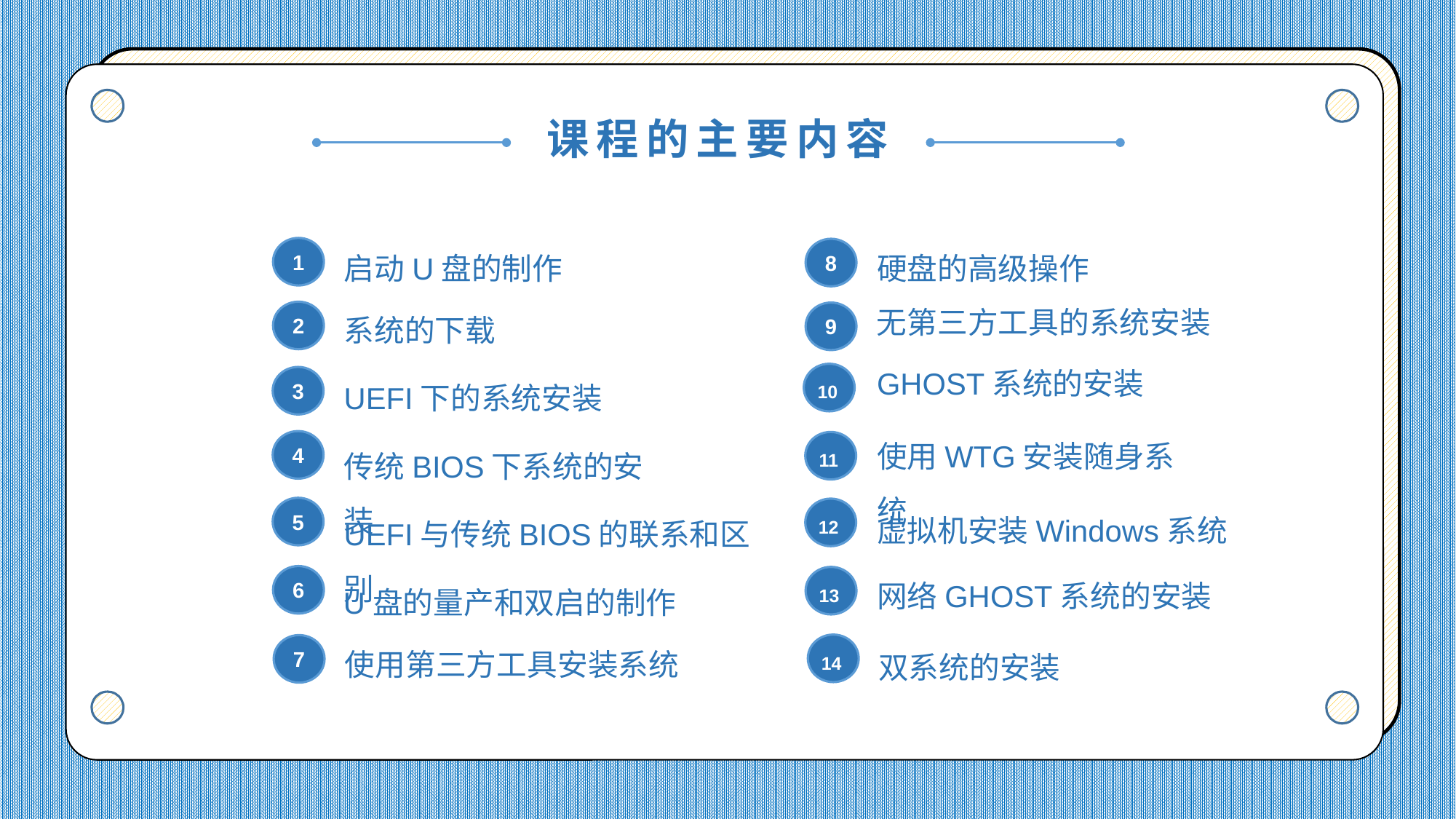

课程的主要内容
硬盘的高级操作
启动U盘的制作
1
8
无第三方工具的系统安装
系统的下载
2
9
GHOST系统的安装
UEFI下的系统安装

10
3
使用WTG安装随身系统
传统BIOS下系统的安装
4

11
虚拟机安装Windows系统
UEFI与传统BIOS的联系和区别
5

12
网络GHOST系统的安装
U盘的量产和双启的制作
6

13
使用第三方工具安装系统
双系统的安装
12
12

7
14